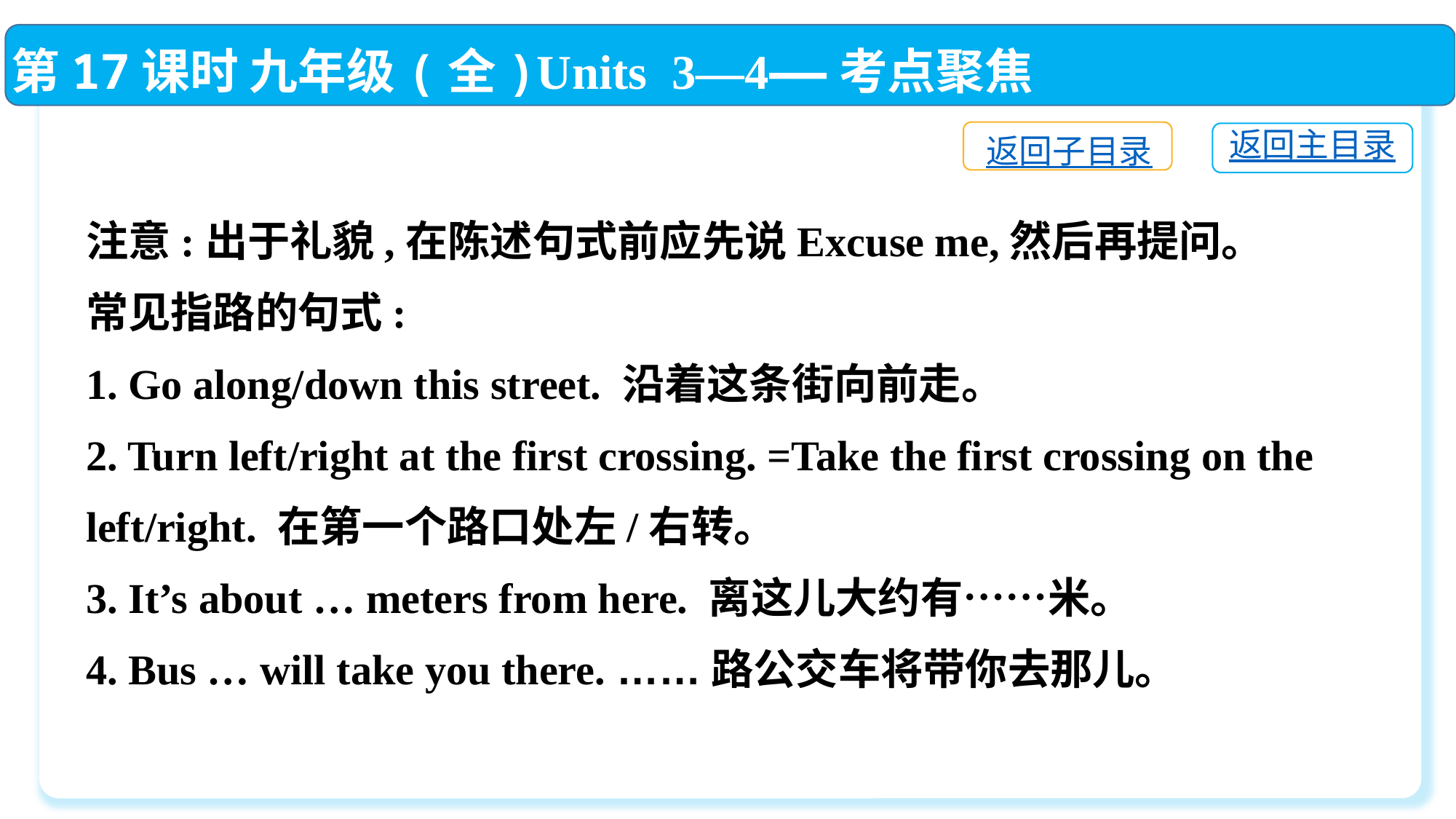

第17课时 九年级(全)Units  3—4——考点聚焦

返回子目录
返回主目录
注意:出于礼貌,在陈述句式前应先说Excuse me,然后再提问。
常见指路的句式:
1. Go along/down this street. 沿着这条街向前走。
2. Turn left/right at the first crossing. =Take the first crossing on the left/right. 在第一个路口处左/右转。
3. It’s about … meters from here. 离这儿大约有……米。
4. Bus … will take you there. ……路公交车将带你去那儿。